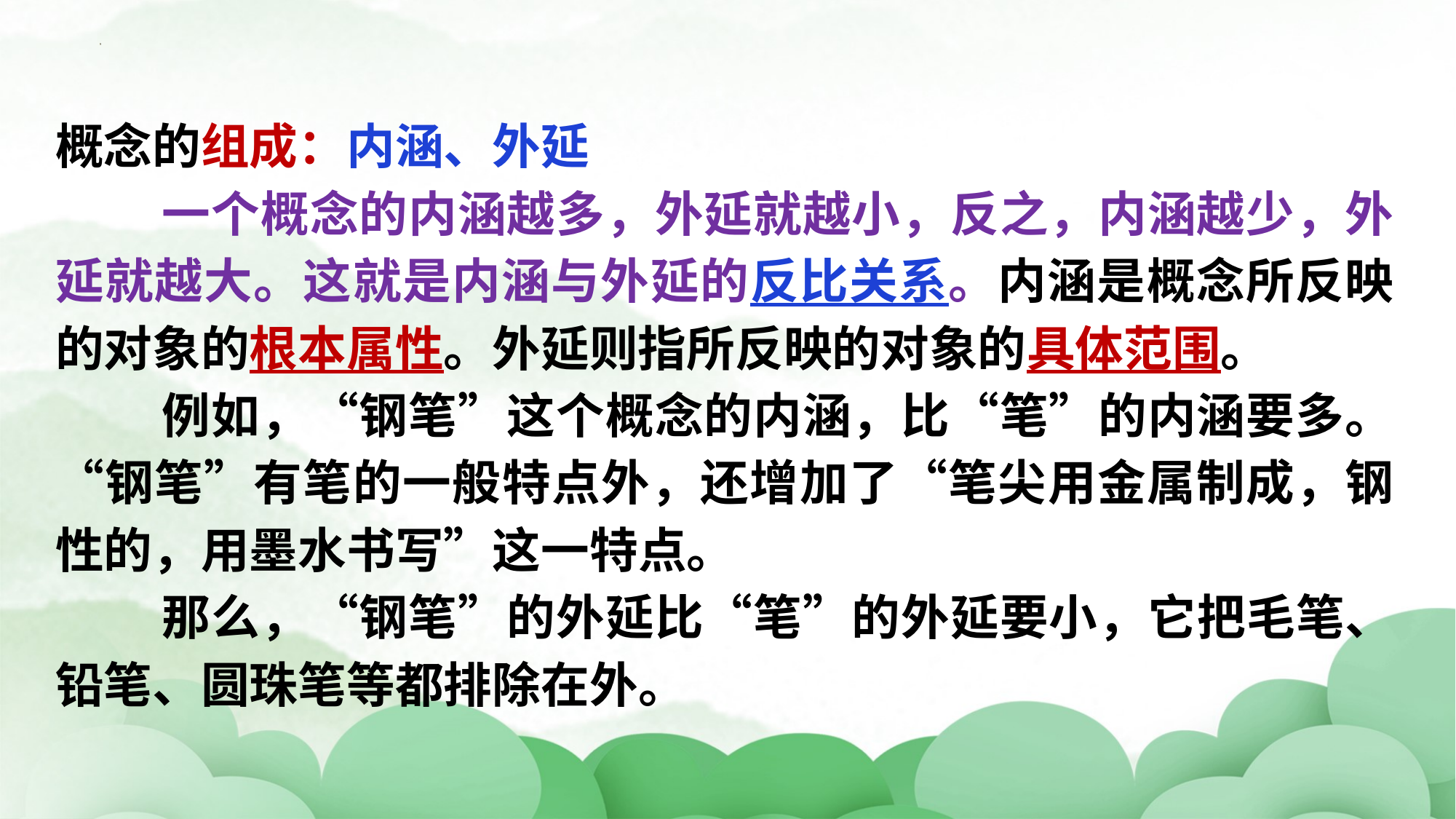

概念的组成：内涵、外延
        一个概念的内涵越多，外延就越小，反之，内涵越少，外延就越大。这就是内涵与外延的反比关系。内涵是概念所反映的对象的根本属性。外延则指所反映的对象的具体范围。
        例如，“钢笔”这个概念的内涵，比“笔”的内涵要多。“钢笔”有笔的一般特点外，还增加了“笔尖用金属制成，钢性的，用墨水书写”这一特点。
        那么，“钢笔”的外延比“笔”的外延要小，它把毛笔、铅笔、圆珠笔等都排除在外。